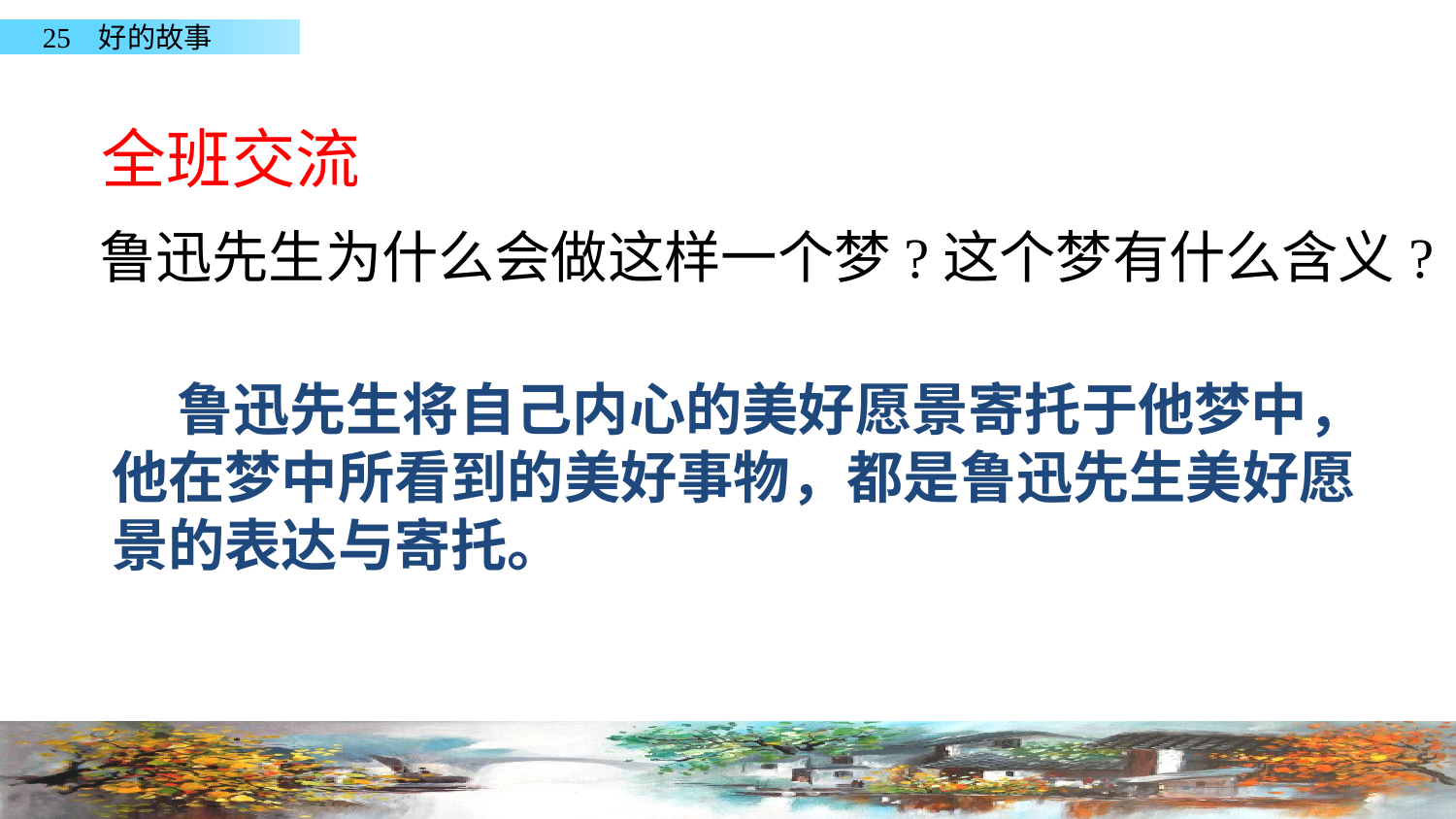

全班交流
鲁迅先生为什么会做这样一个梦?这个梦有什么含义?

    鲁迅先生将自己内心的美好愿景寄托于他梦中，他在梦中所看到的美好事物，都是鲁迅先生美好愿景的表达与寄托。